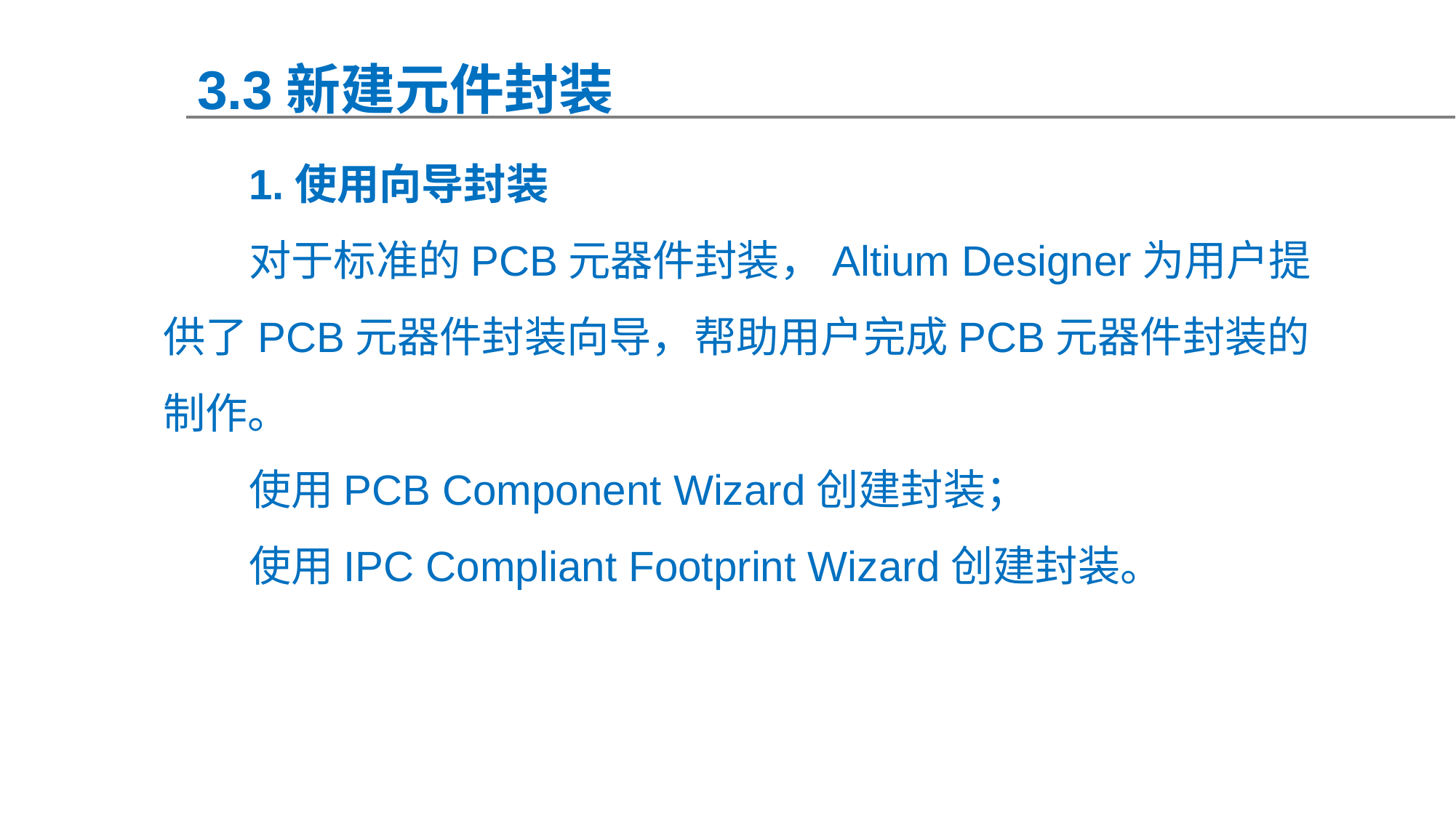

3.3新建元件封装
1.使用向导封装
对于标准的PCB元器件封装，Altium Designer为用户提供了PCB元器件封装向导，帮助用户完成PCB元器件封装的制作。
使用PCB Component Wizard创建封装；
使用IPC Compliant Footprint Wizard创建封装。